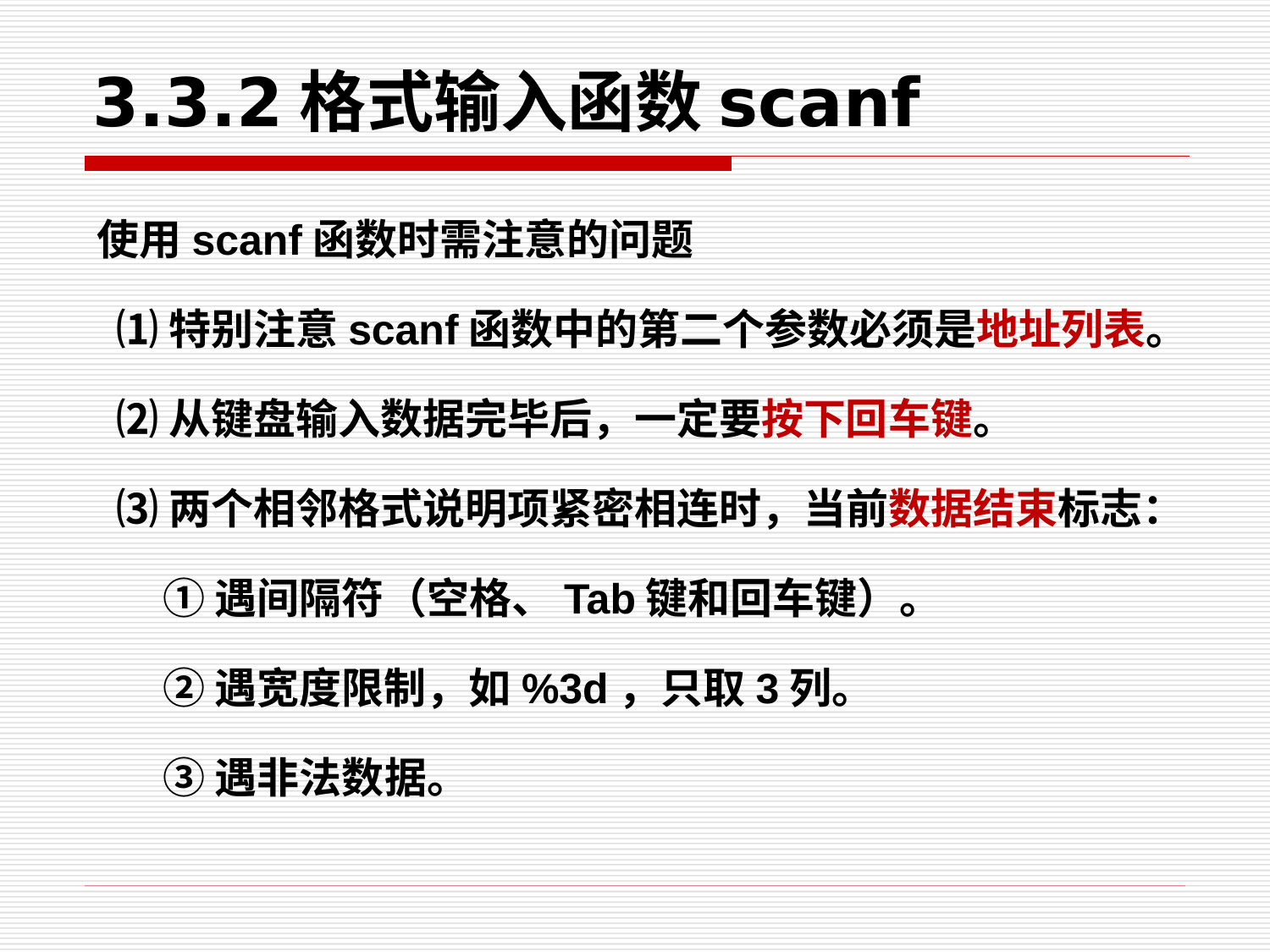

# 3.3.2格式输入函数scanf
使用scanf函数时需注意的问题
  ⑴特别注意scanf函数中的第二个参数必须是地址列表。
  ⑵从键盘输入数据完毕后，一定要按下回车键。
  ⑶两个相邻格式说明项紧密相连时，当前数据结束标志：
①遇间隔符（空格、Tab键和回车键）。
②遇宽度限制，如%3d，只取3列。
③遇非法数据。